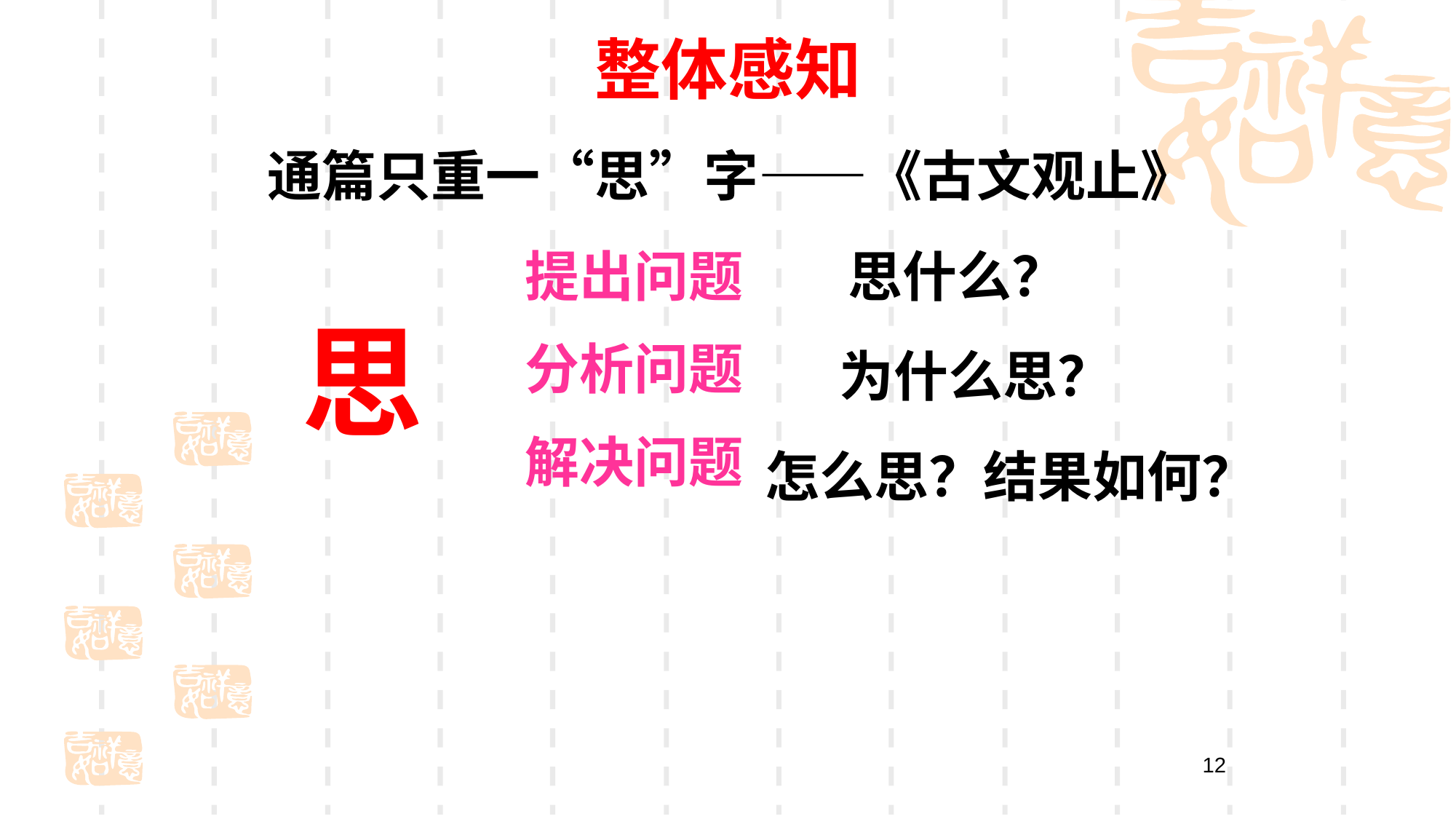

整体感知
通篇只重一“思”字——《古文观止》
提出问题
分析问题
解决问题
思什么？
思
为什么思？
怎么思？结果如何？
12